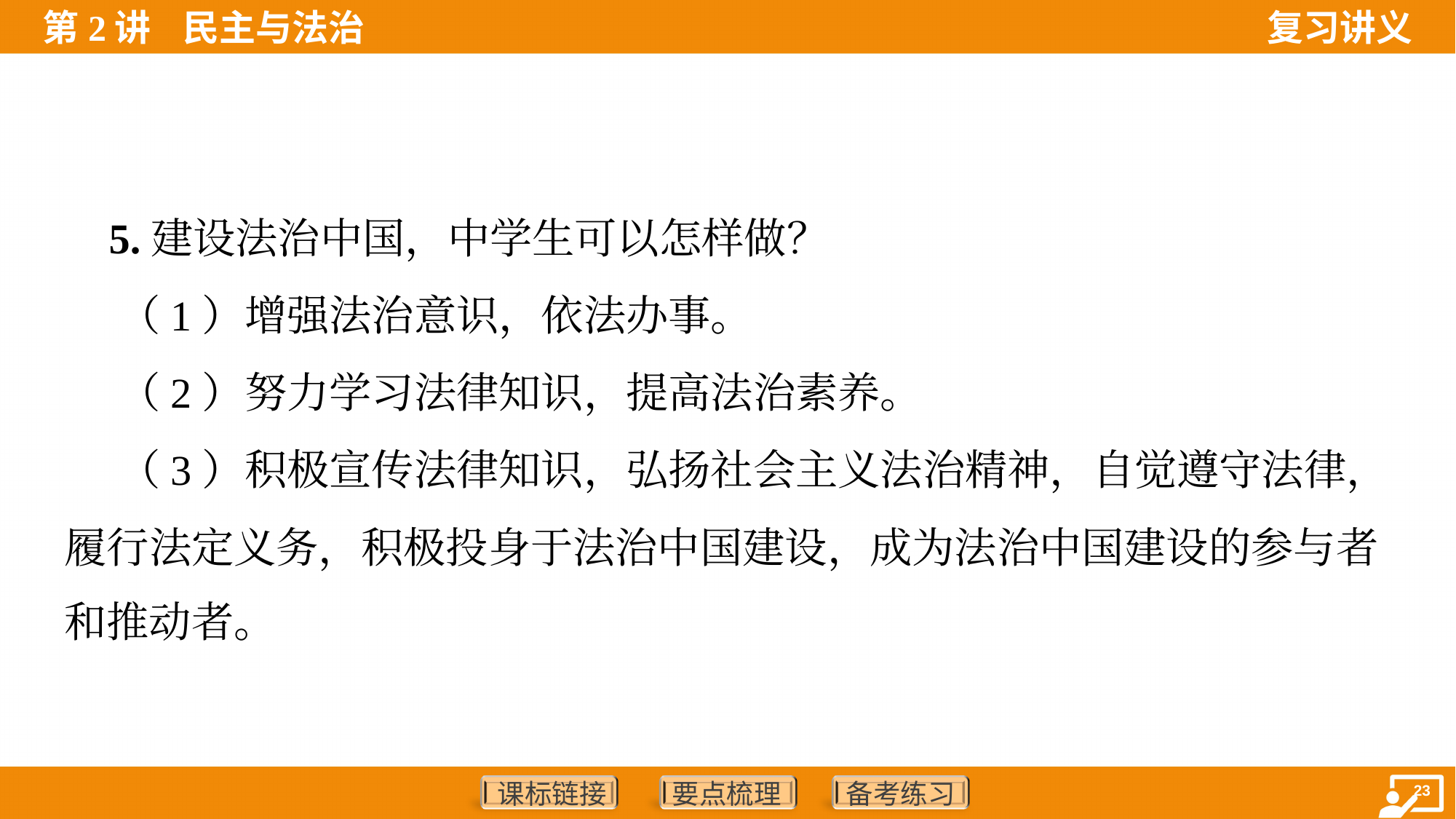

5.建设法治中国，中学生可以怎样做？
    （1）增强法治意识，依法办事。
    （2）努力学习法律知识，提高法治素养。
    （3）积极宣传法律知识，弘扬社会主义法治精神，自觉遵守法律，
履行法定义务，积极投身于法治中国建设，成为法治中国建设的参与者
和推动者。